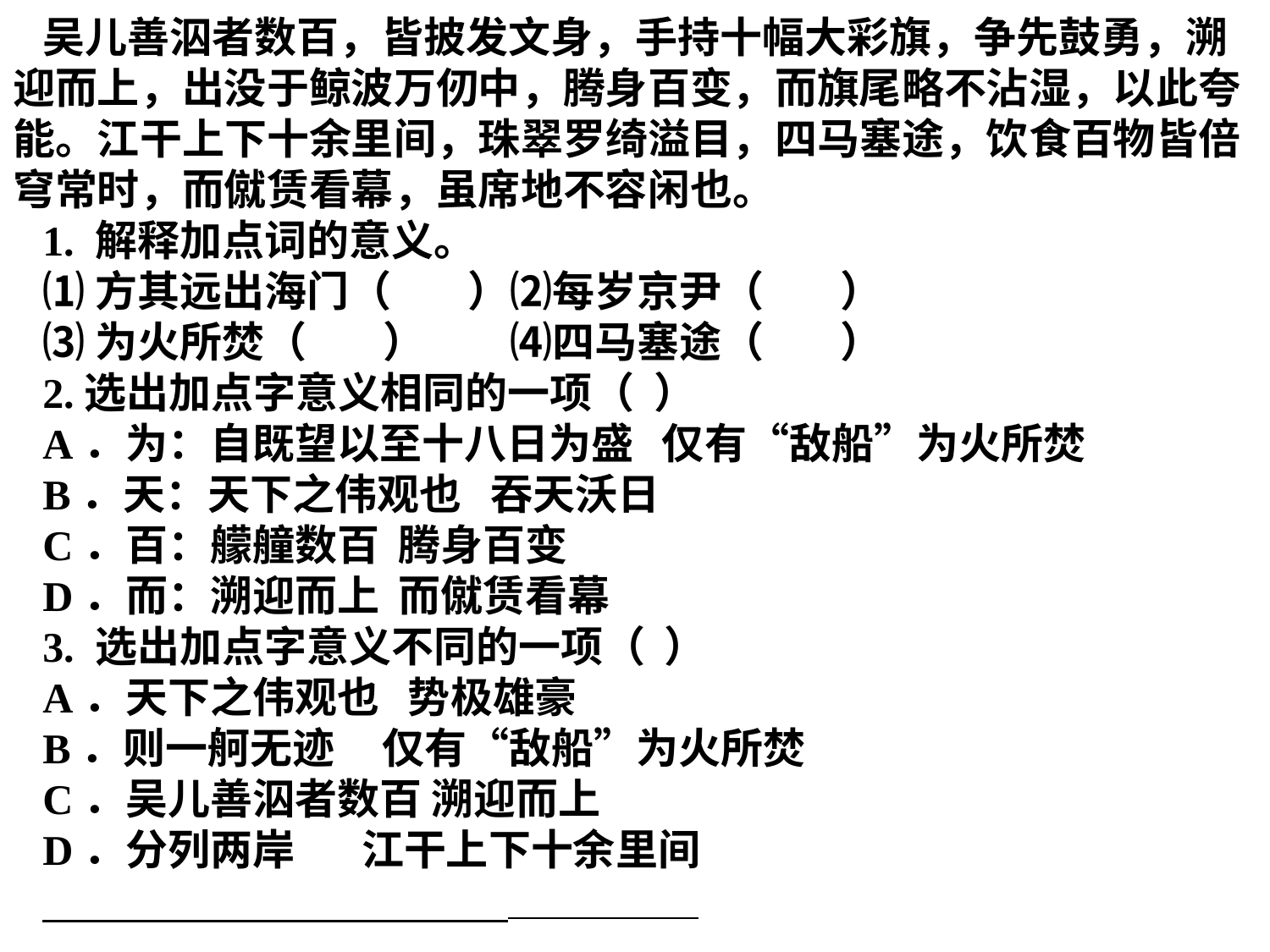

吴儿善泅者数百，皆披发文身，手持十幅大彩旗，争先鼓勇，溯迎而上，出没于鲸波万仞中，腾身百变，而旗尾略不沾湿，以此夸能。江干上下十余里间，珠翠罗绮溢目，四马塞途，饮食百物皆倍穹常时，而僦赁看幕，虽席地不容闲也。
1. 解释加点词的意义。
⑴方其远出海门（        ）⑵每岁京尹（        ）
⑶为火所焚（        ）　　⑷四马塞途（        ）
2.选出加点字意义相同的一项（  ）
A．为：自既望以至十八日为盛   仅有“敌船”为火所焚
B．天：天下之伟观也   吞天沃日
C．百：艨艟数百  腾身百变
D．而：溯迎而上  而僦赁看幕
3. 选出加点字意义不同的一项（  ）
A．天下之伟观也   势极雄豪
B．则一舸无迹     仅有“敌船”为火所焚
C．吴儿善泅者数百 溯迎而上
D．分列两岸       江干上下十余里间